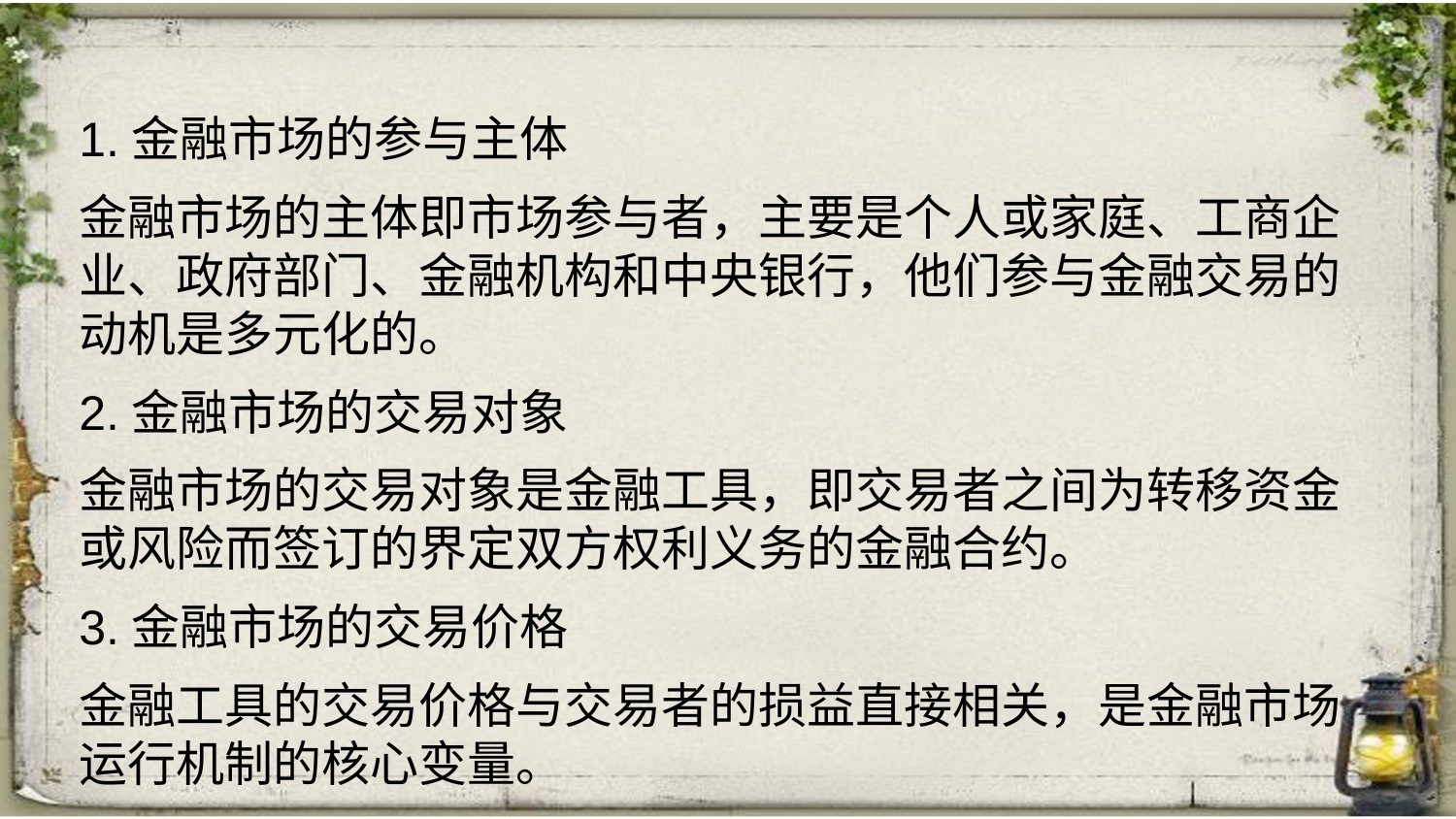

1.金融市场的参与主体
金融市场的主体即市场参与者，主要是个人或家庭、工商企业、政府部门、金融机构和中央银行，他们参与金融交易的动机是多元化的。
2.金融市场的交易对象
金融市场的交易对象是金融工具，即交易者之间为转移资金或风险而签订的界定双方权利义务的金融合约。
3.金融市场的交易价格
金融工具的交易价格与交易者的损益直接相关，是金融市场运行机制的核心变量。